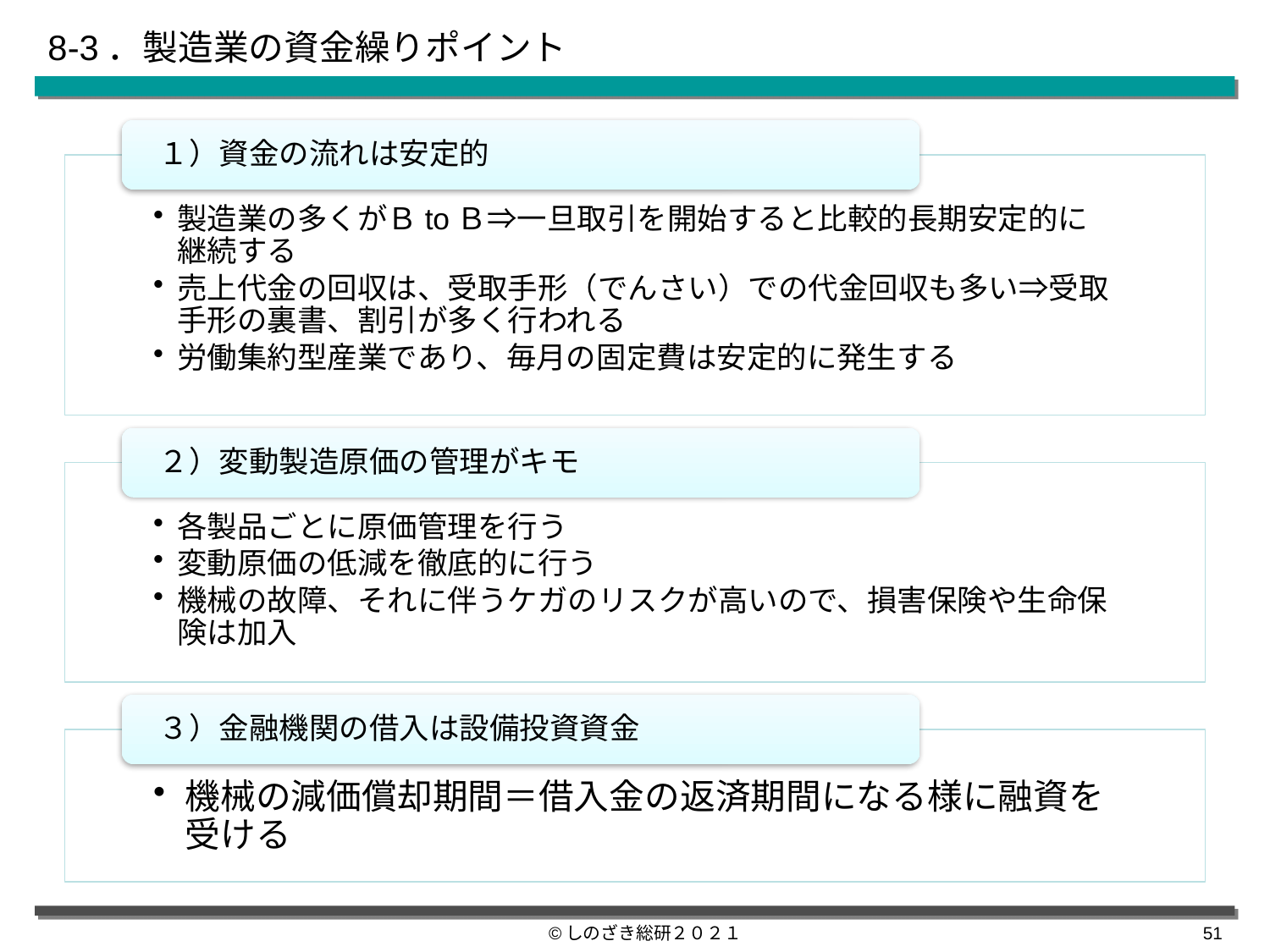

# 8-3．製造業の資金繰りポイント
製造業の多くがＢtoＢ⇒一旦取引を開始すると比較的長期安定的に継続する
売上代金の回収は、受取手形（でんさい）での代金回収も多い⇒受取手形の裏書、割引が多く行われる
労働集約型産業であり、毎月の固定費は安定的に発生する
１）資金の流れは安定的
各製品ごとに原価管理を行う
変動原価の低減を徹底的に行う
機械の故障、それに伴うケガのリスクが高いので、損害保険や生命保険は加入
２）変動製造原価の管理がキモ
機械の減価償却期間＝借入金の返済期間になる様に融資を受ける
３）金融機関の借入は設備投資資金
©しのざき総研２０２１
51